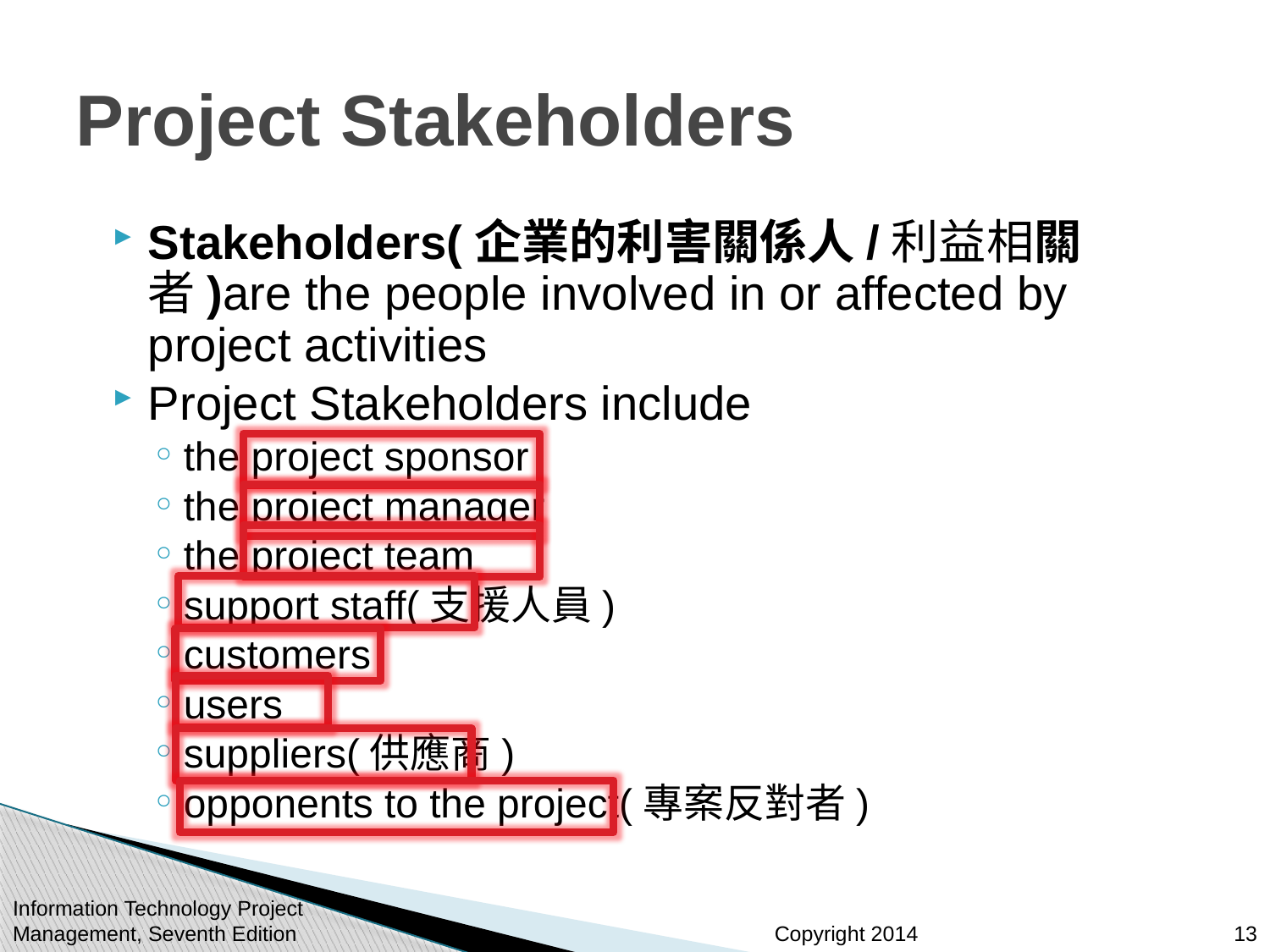

# Project Stakeholders
Stakeholders(企業的利害關係人/利益相關者)are the people involved in or affected by project activities
Project Stakeholders include
the project sponsor
the project manager
the project team
support staff(支援人員)
customers
users
suppliers(供應商)
opponents to the project(專案反對者)

Information Technology Project Management, Seventh Edition
13